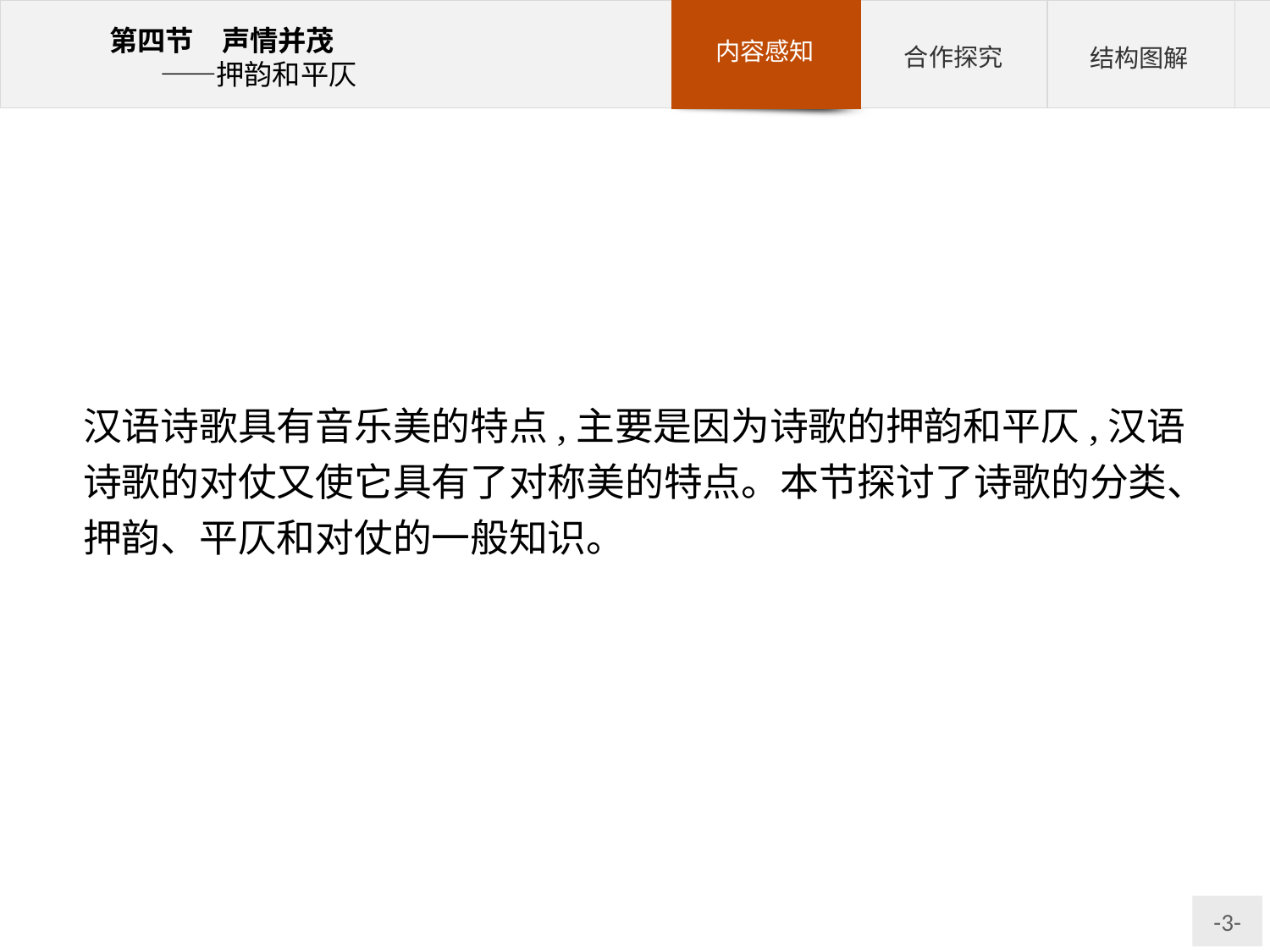

汉语诗歌具有音乐美的特点,主要是因为诗歌的押韵和平仄,汉语诗歌的对仗又使它具有了对称美的特点。本节探讨了诗歌的分类、押韵、平仄和对仗的一般知识。